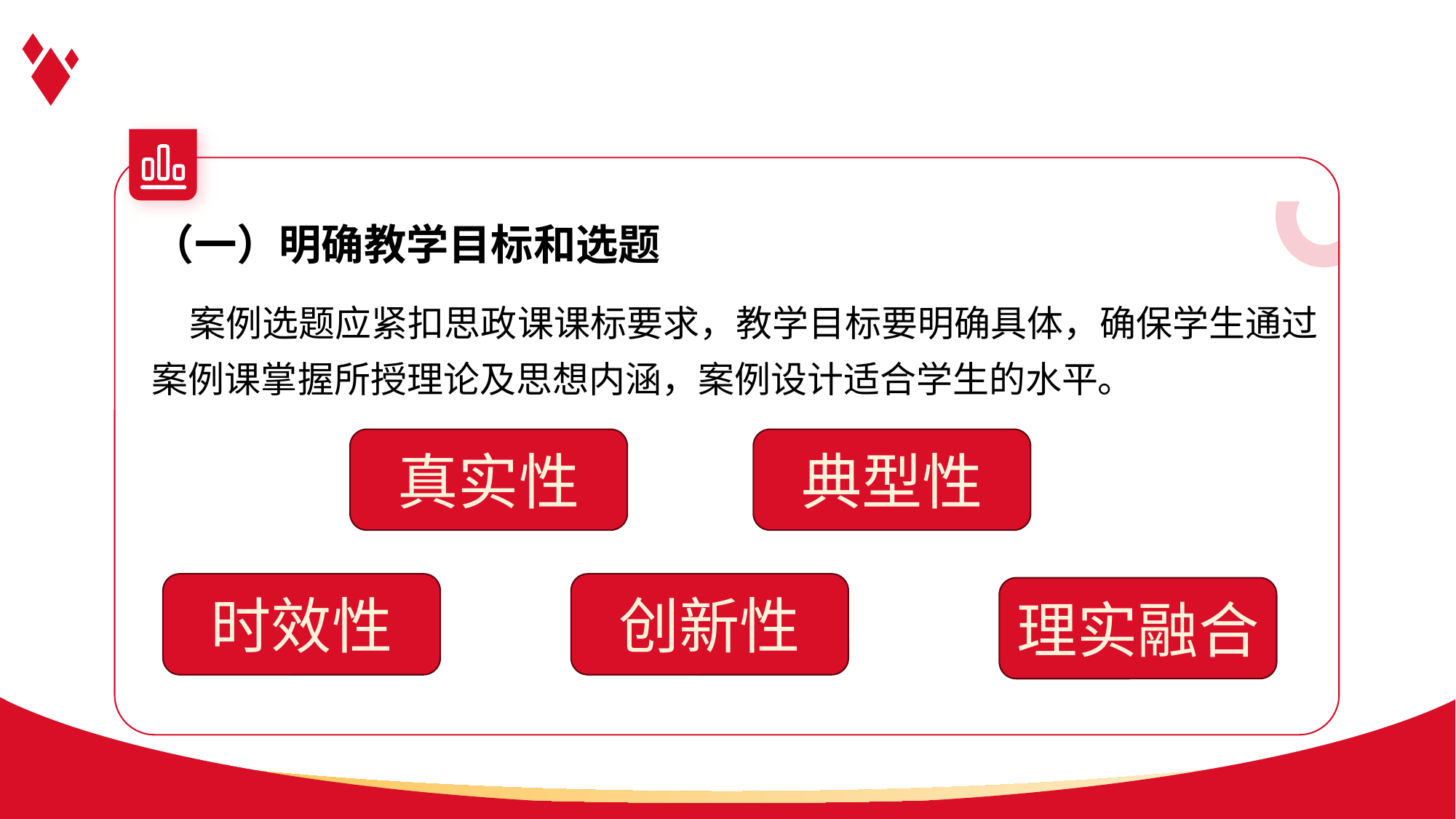

（一）明确教学目标和选题
  案例选题应紧扣思政课课标要求，教学目标要明确具体，确保学生通过案例课掌握所授理论及思想内涵，案例设计适合学生的水平。

真实性
典型性
时效性
创新性
理实融合